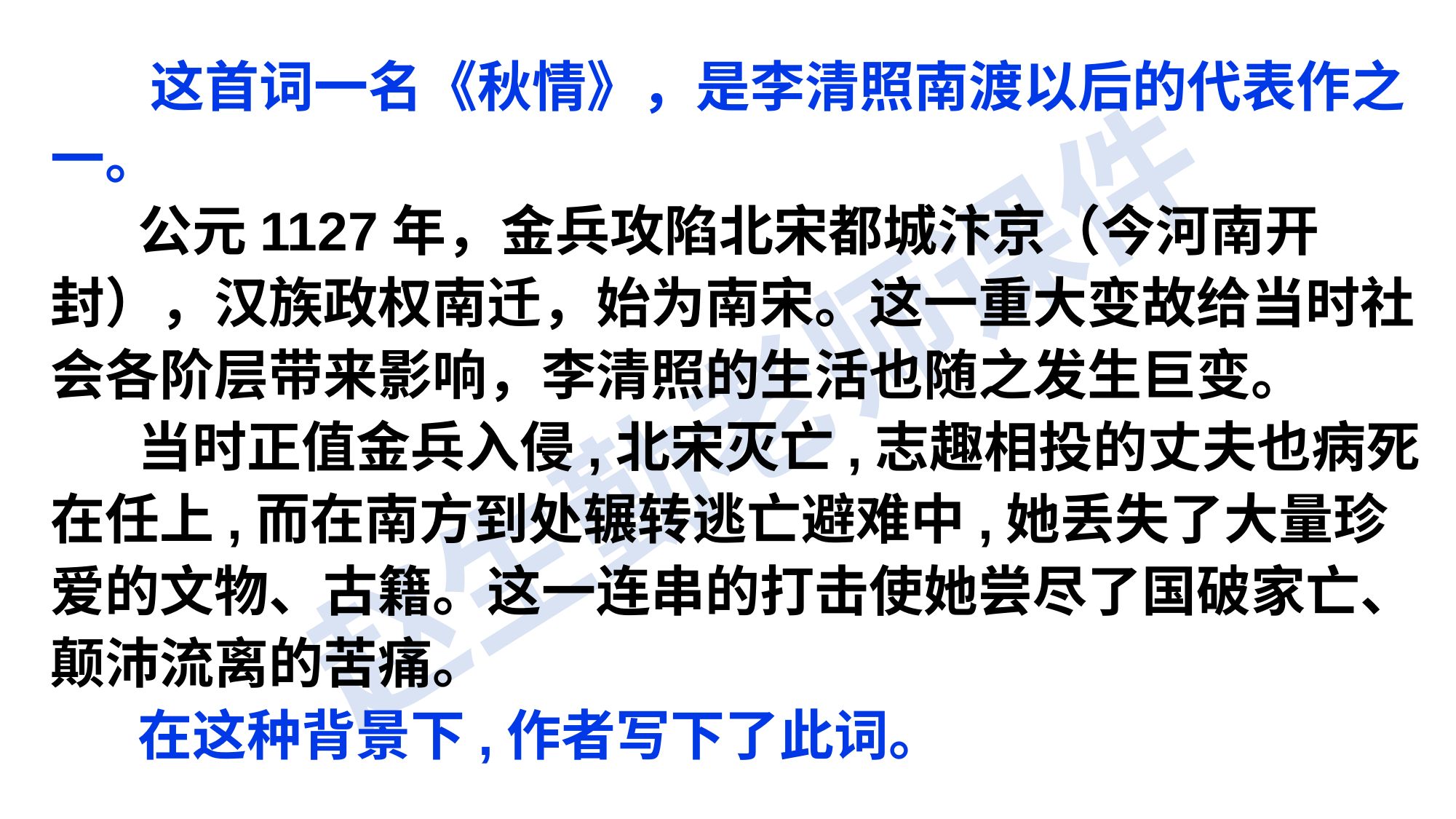

这首词一名《秋情》，是李清照南渡以后的代表作之一。
      公元1127年，金兵攻陷北宋都城汴京（今河南开封），汉族政权南迁，始为南宋。这一重大变故给当时社会各阶层带来影响，李清照的生活也随之发生巨变。
      当时正值金兵入侵,北宋灭亡,志趣相投的丈夫也病死在任上,而在南方到处辗转逃亡避难中,她丢失了大量珍爱的文物、古籍。这一连串的打击使她尝尽了国破家亡、颠沛流离的苦痛。
      在这种背景下,作者写下了此词。